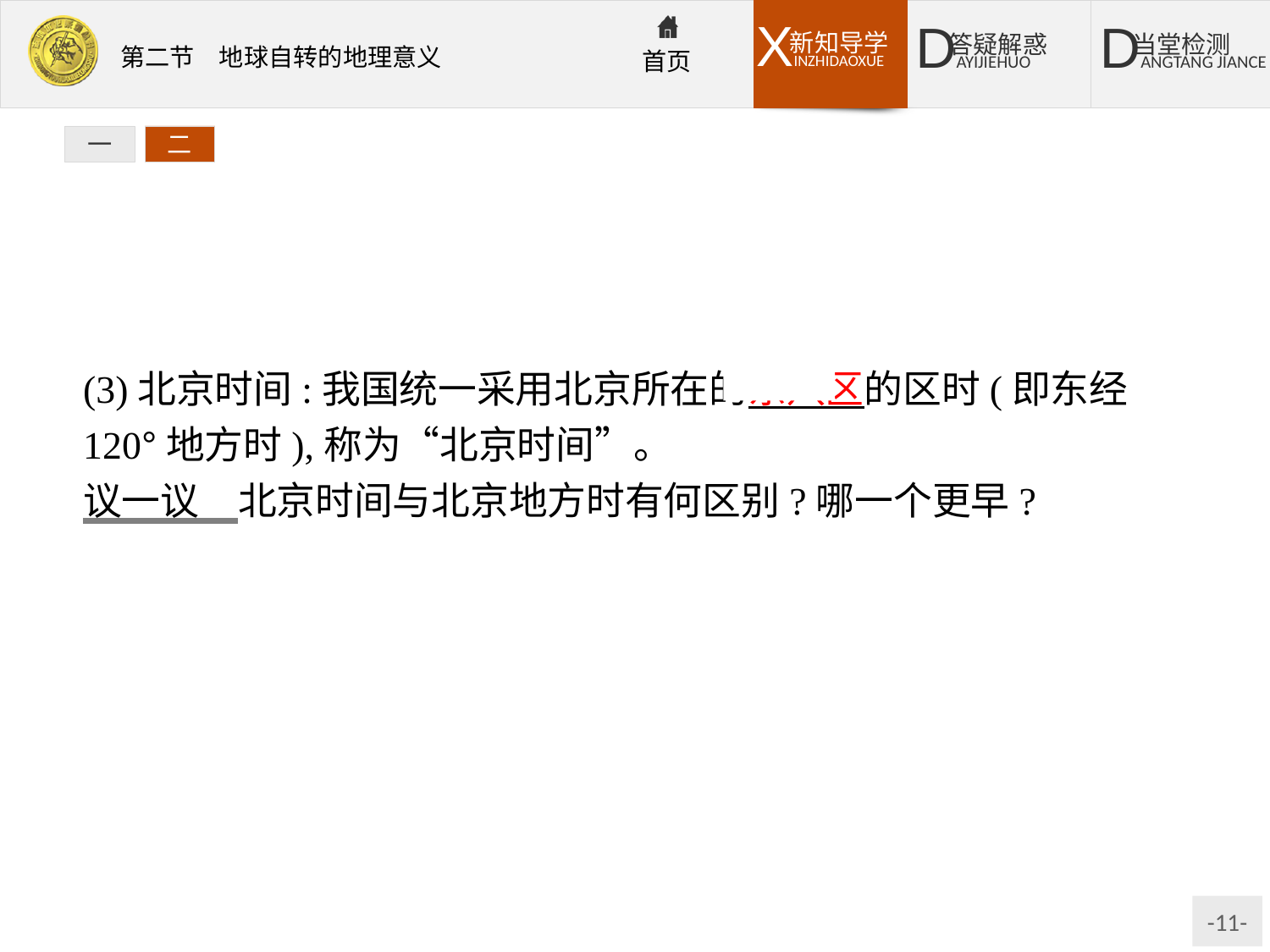

一
二
(3)北京时间:我国统一采用北京所在的东八区的区时(即东经120°地方时),称为“北京时间”。
议一议　北京时间与北京地方时有何区别?哪一个更早?
提示:北京时间是120°E的地方时,北京地方时是116°E的地方时。二者相差16分钟,北京时间较早。